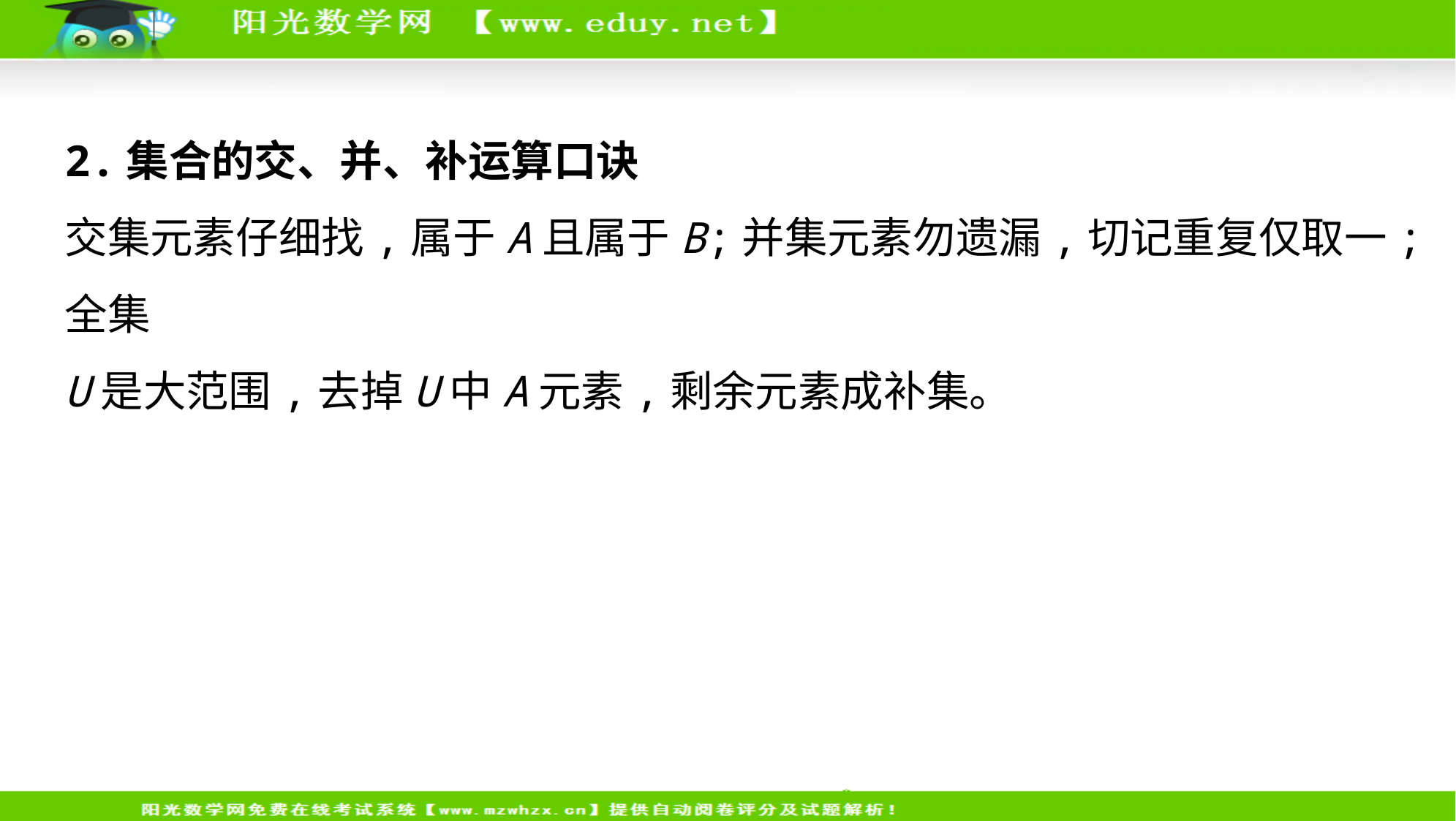

2.集合的交、并、补运算口诀
交集元素仔细找,属于A且属于B;并集元素勿遗漏,切记重复仅取一;全集
U是大范围,去掉U中A元素,剩余元素成补集。